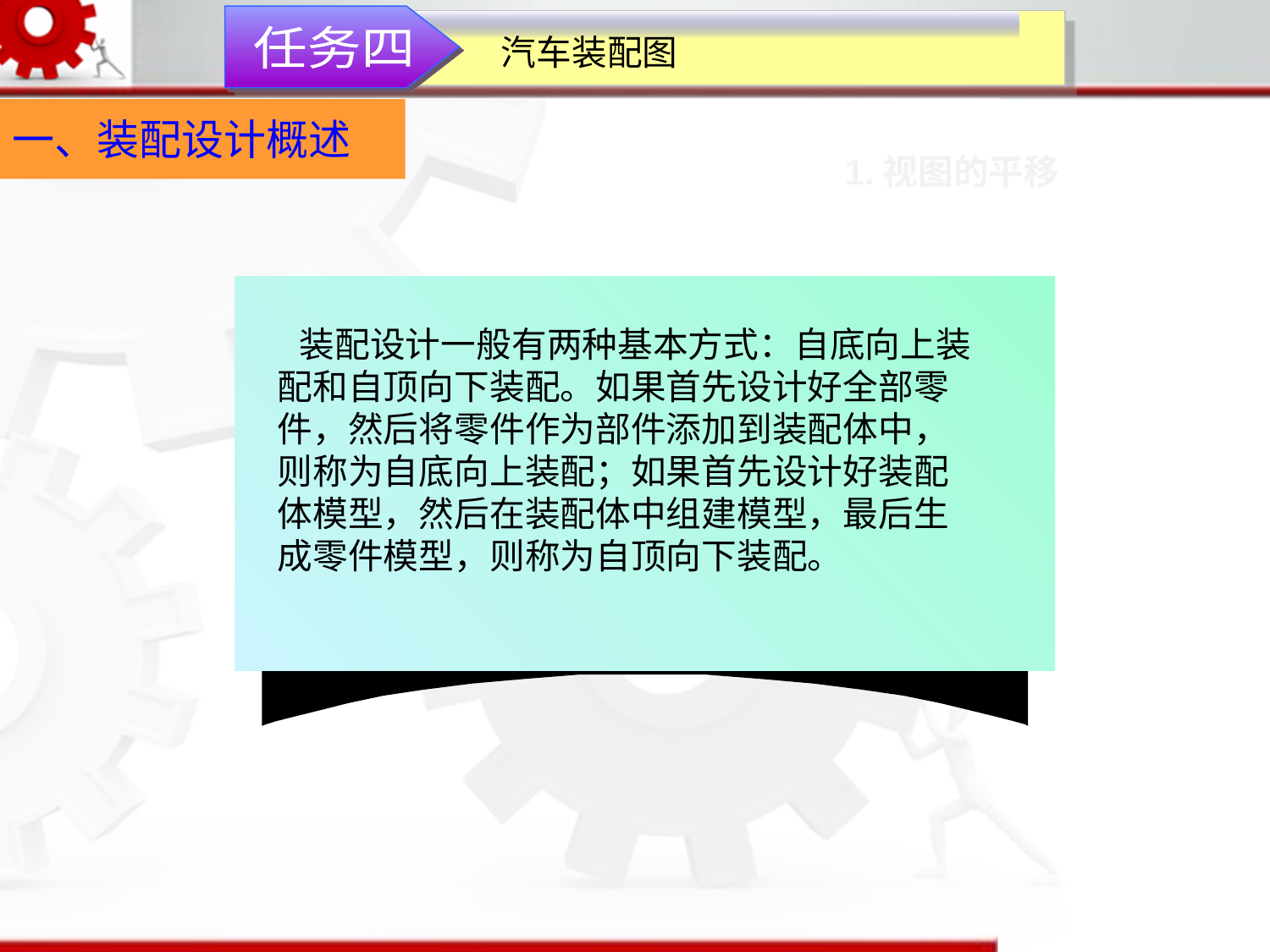

汽车装配图
任务四
一、装配设计概述
1.视图的平移

  装配设计一般有两种基本方式：自底向上装配和自顶向下装配。如果首先设计好全部零件，然后将零件作为部件添加到装配体中，则称为自底向上装配；如果首先设计好装配体模型，然后在装配体中组建模型，最后生成零件模型，则称为自顶向下装配。